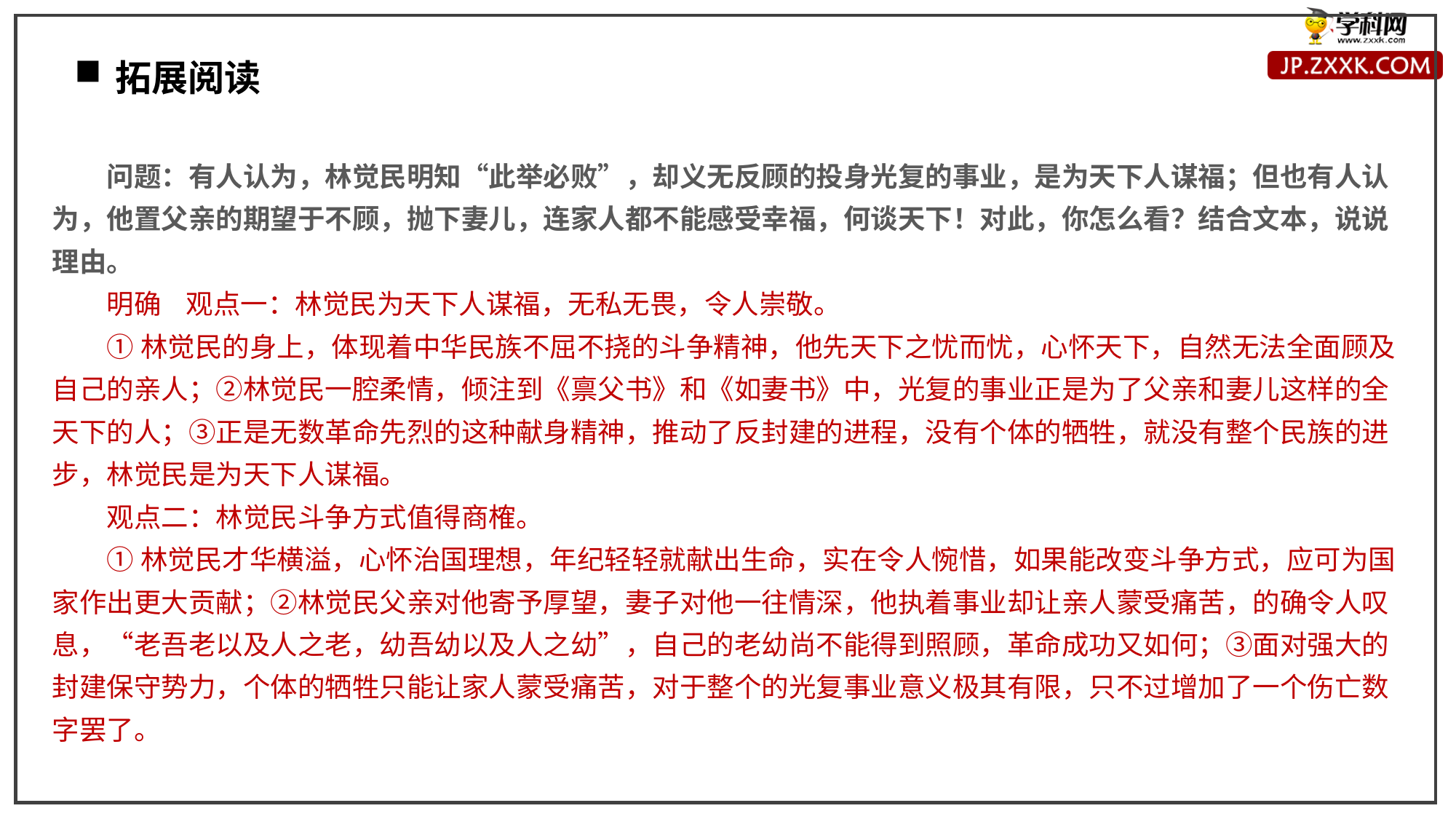

拓展阅读
问题：有人认为，林觉民明知“此举必败”，却义无反顾的投身光复的事业，是为天下人谋福；但也有人认为，他置父亲的期望于不顾，抛下妻儿，连家人都不能感受幸福，何谈天下！对此，你怎么看？结合文本，说说理由。
明确    观点一：林觉民为天下人谋福，无私无畏，令人崇敬。
①林觉民的身上，体现着中华民族不屈不挠的斗争精神，他先天下之忧而忧，心怀天下，自然无法全面顾及自己的亲人；②林觉民一腔柔情，倾注到《禀父书》和《如妻书》中，光复的事业正是为了父亲和妻儿这样的全天下的人；③正是无数革命先烈的这种献身精神，推动了反封建的进程，没有个体的牺牲，就没有整个民族的进步，林觉民是为天下人谋福。
观点二：林觉民斗争方式值得商榷。
①林觉民才华横溢，心怀治国理想，年纪轻轻就献出生命，实在令人惋惜，如果能改变斗争方式，应可为国家作出更大贡献；②林觉民父亲对他寄予厚望，妻子对他一往情深，他执着事业却让亲人蒙受痛苦，的确令人叹息，“老吾老以及人之老，幼吾幼以及人之幼”，自己的老幼尚不能得到照顾，革命成功又如何；③面对强大的封建保守势力，个体的牺牲只能让家人蒙受痛苦，对于整个的光复事业意义极其有限，只不过增加了一个伤亡数字罢了。